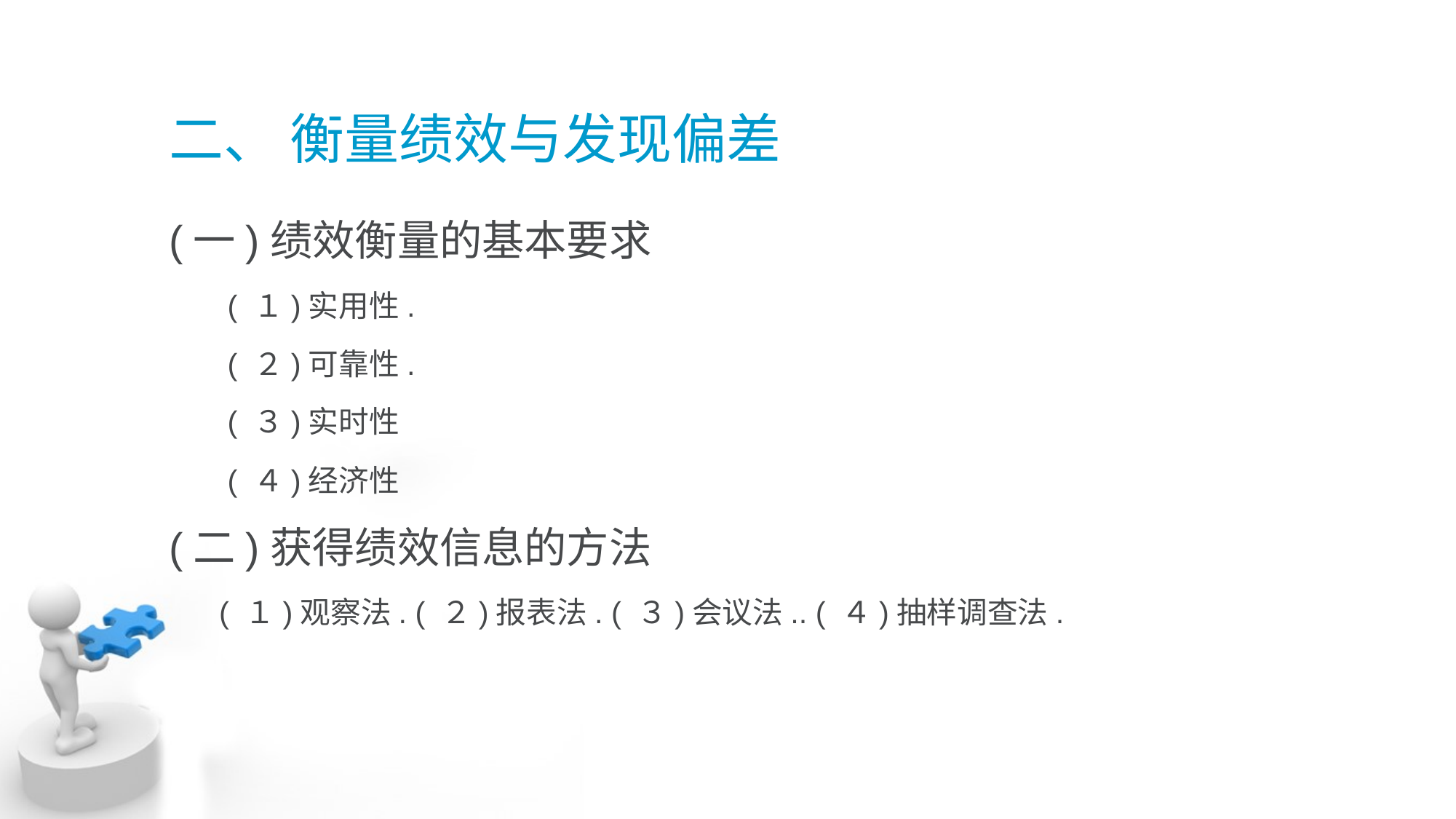

# 二、 衡量绩效与发现偏差
(一)绩效衡量的基本要求
       ( １)实用性.
       ( ２)可靠性.
       ( ３)实时性
       ( ４)经济性
(二)获得绩效信息的方法
      ( １)观察法. ( ２)报表法. ( ３)会议法.. ( ４)抽样调查法.